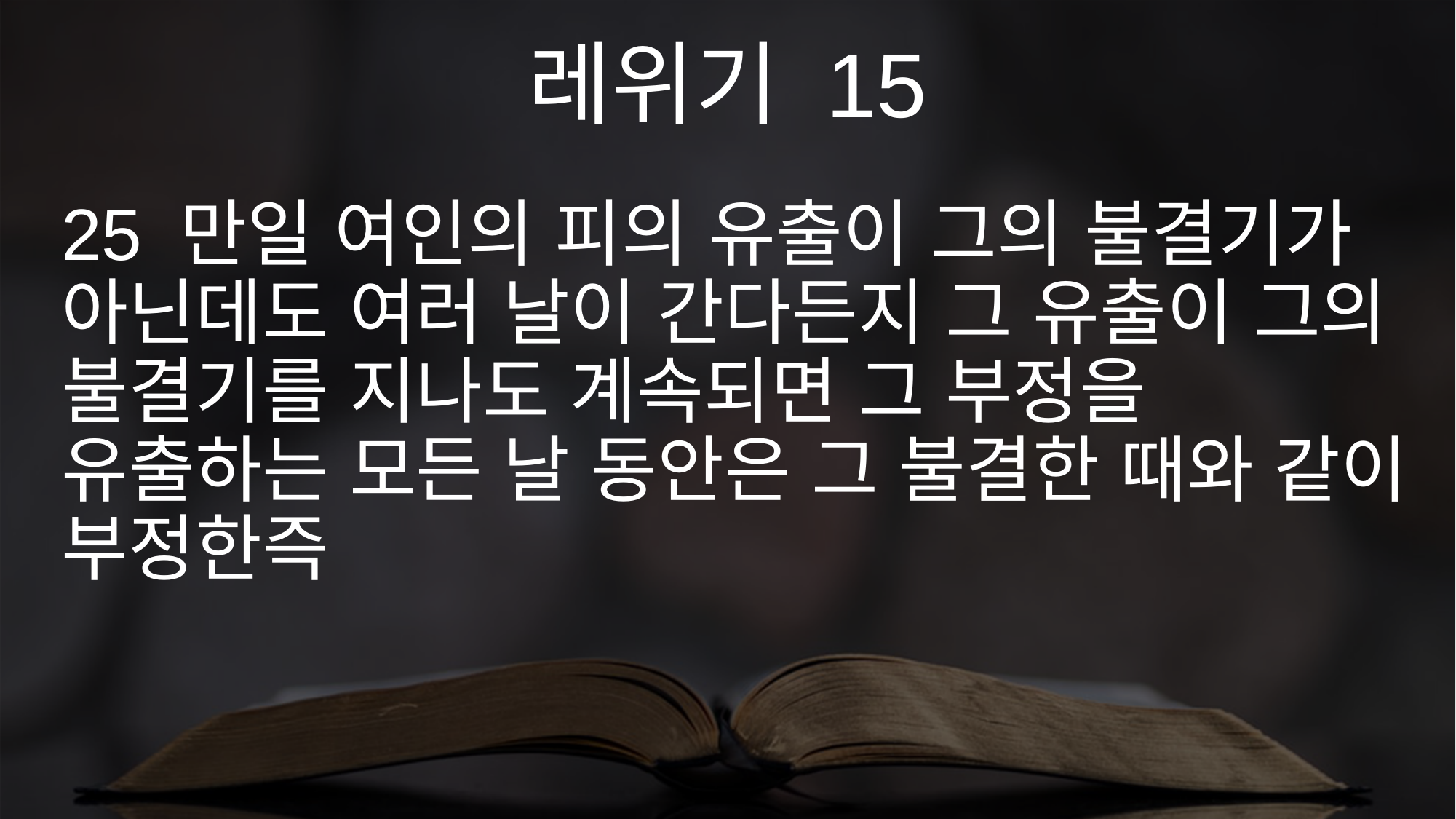

레위기 15
25 만일 여인의 피의 유출이 그의 불결기가 아닌데도 여러 날이 간다든지 그 유출이 그의 불결기를 지나도 계속되면 그 부정을 유출하는 모든 날 동안은 그 불결한 때와 같이 부정한즉